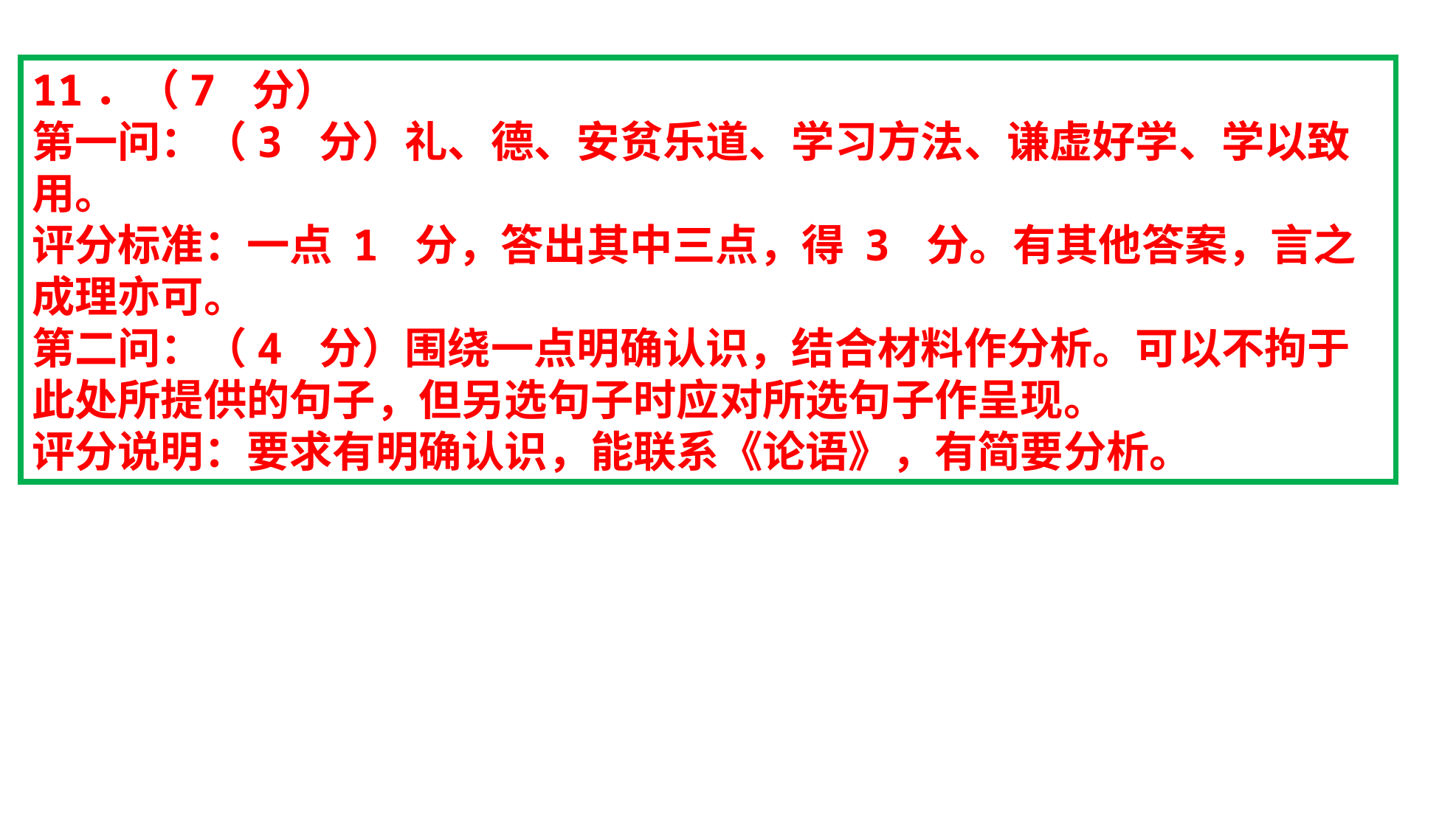

11．（7 分）
第一问：（3 分）礼、德、安贫乐道、学习方法、谦虚好学、学以致用。
评分标准：一点 1 分，答出其中三点，得 3 分。有其他答案，言之成理亦可。
第二问：（4 分）围绕一点明确认识，结合材料作分析。可以不拘于此处所提供的句子，但另选句子时应对所选句子作呈现。
评分说明：要求有明确认识，能联系《论语》，有简要分析。